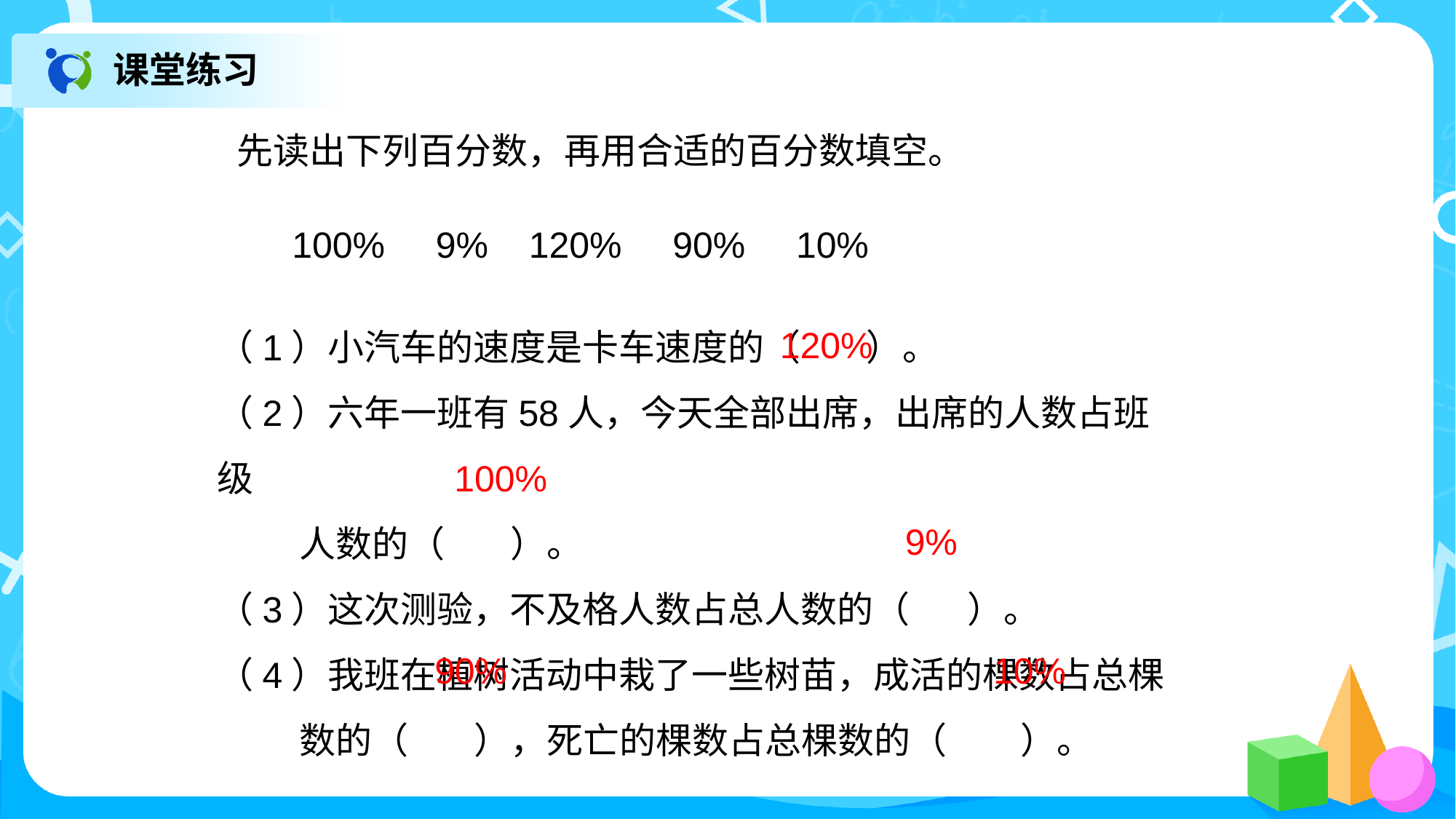

课堂练习
先读出下列百分数，再用合适的百分数填空。
100%     9%    120%     90%     10%
（1）小汽车的速度是卡车速度的（        ）。
（2）六年一班有58人，今天全部出席，出席的人数占班级
         人数的（        ）。
（3）这次测验，不及格人数占总人数的（       ）。
（4）我班在植树活动中栽了一些树苗，成活的棵数占总棵
         数的（        ），死亡的棵数占总棵数的（         ）。
120%
100%
9%
90%
10%